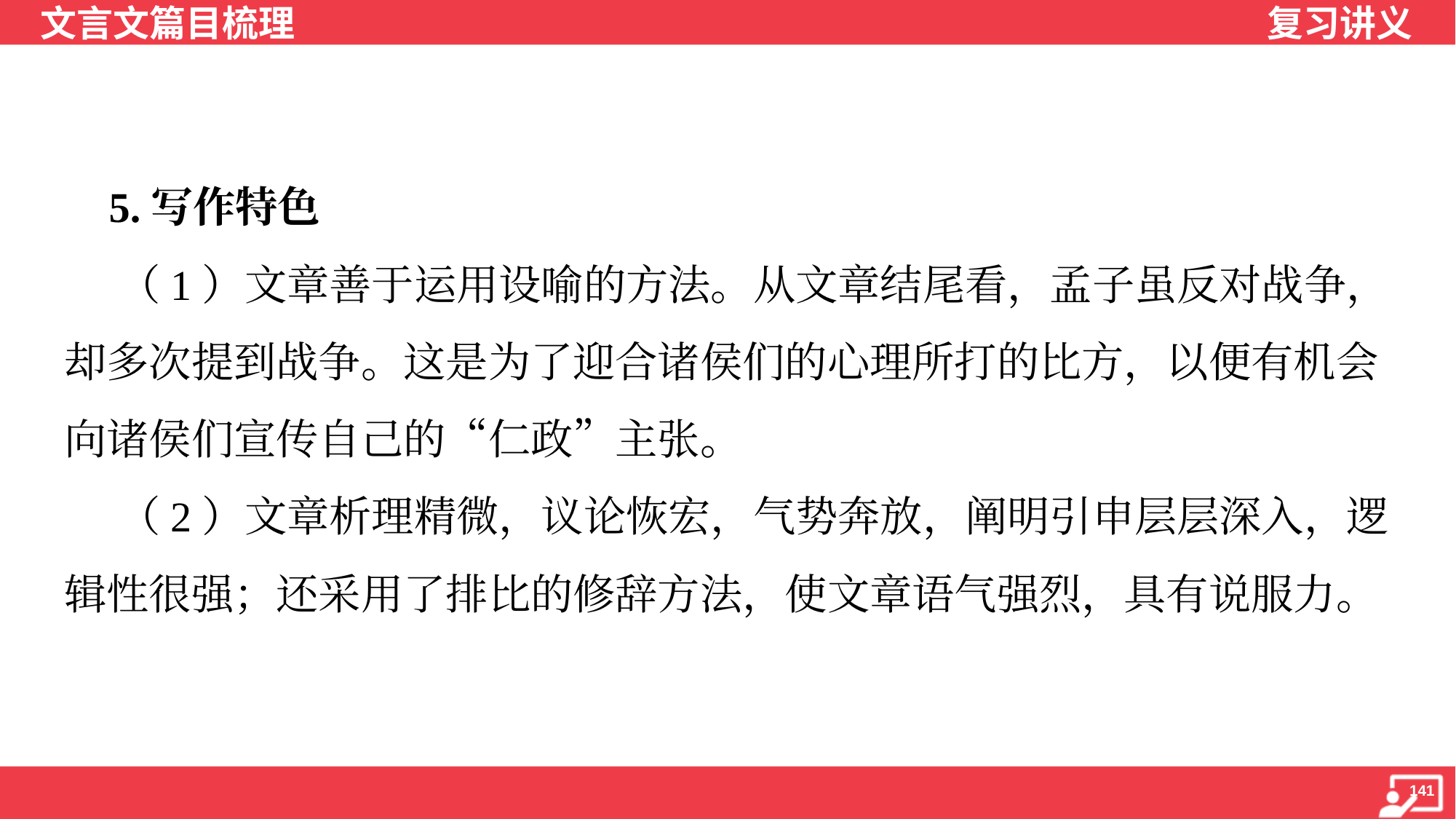

5.写作特色
    （1）文章善于运用设喻的方法。从文章结尾看，孟子虽反对战争，
却多次提到战争。这是为了迎合诸侯们的心理所打的比方，以便有机会
向诸侯们宣传自己的“仁政”主张。
    （2）文章析理精微，议论恢宏，气势奔放，阐明引申层层深入，逻
辑性很强；还采用了排比的修辞方法，使文章语气强烈，具有说服力。